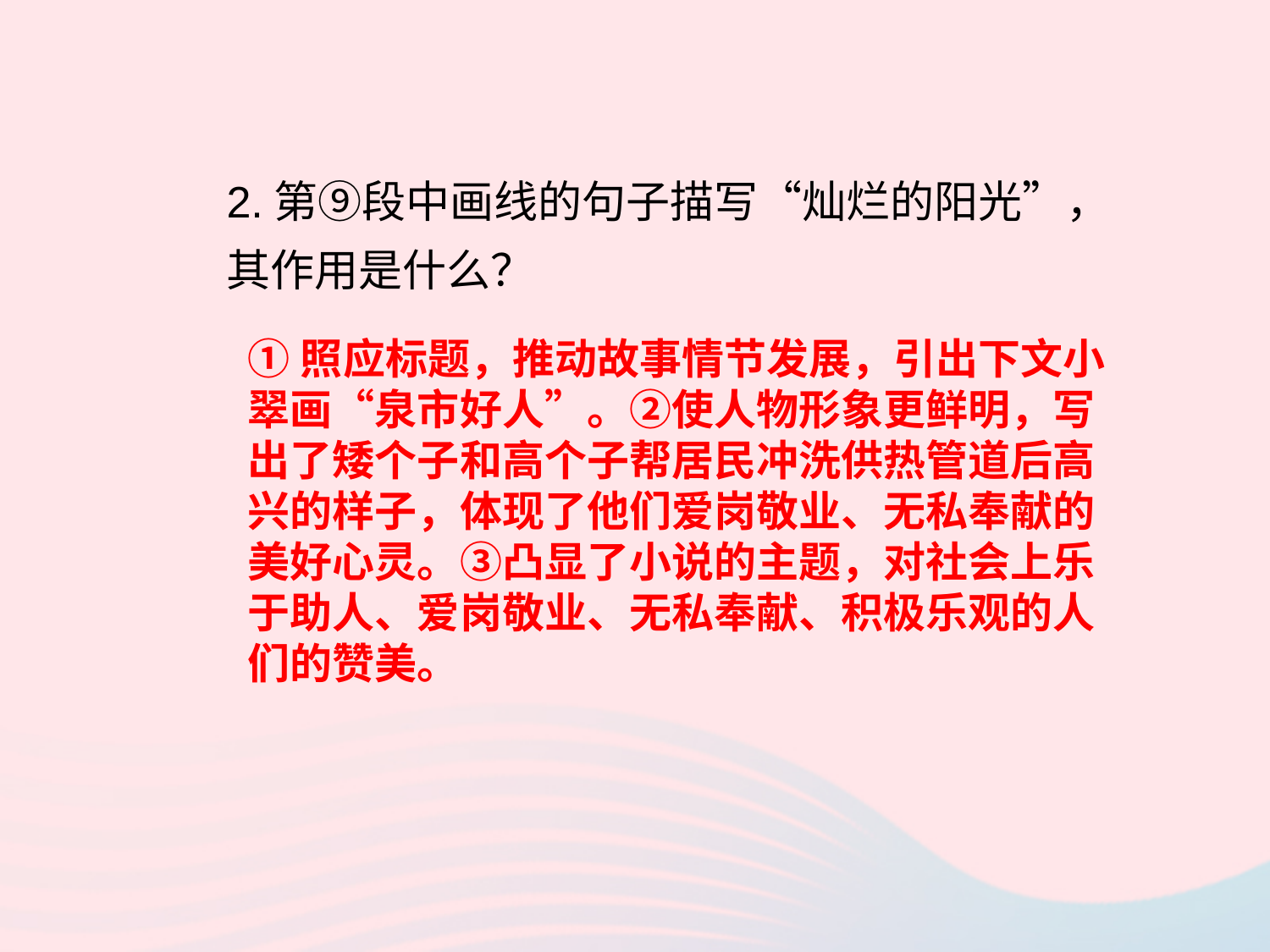

2.第⑨段中画线的句子描写“灿烂的阳光”，其作用是什么？
①照应标题，推动故事情节发展，引出下文小翠画“泉市好人”。②使人物形象更鲜明，写出了矮个子和高个子帮居民冲洗供热管道后高兴的样子，体现了他们爱岗敬业、无私奉献的美好心灵。③凸显了小说的主题，对社会上乐于助人、爱岗敬业、无私奉献、积极乐观的人们的赞美。